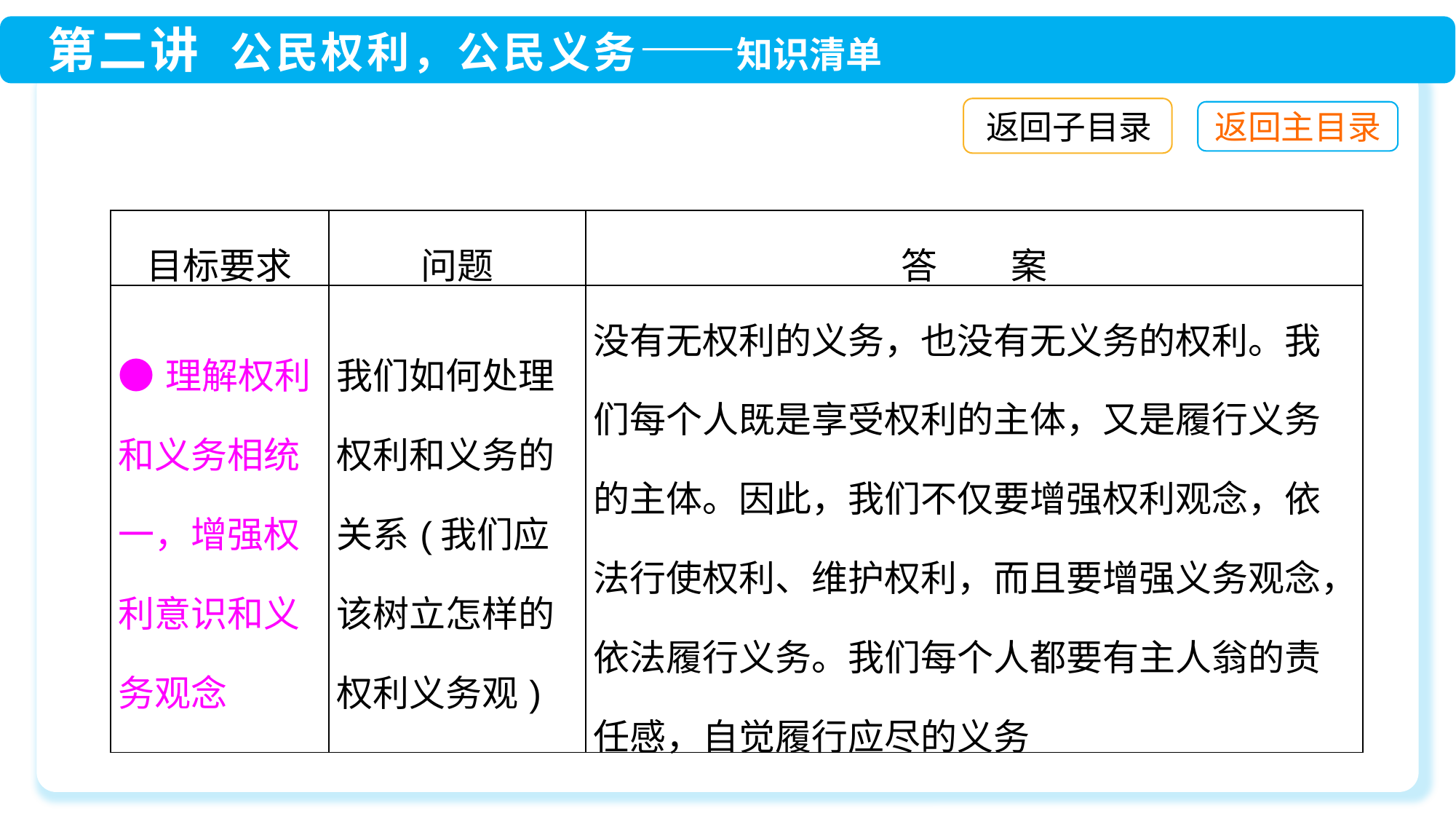

返回子目录
| 目标要求 | 问题 | 答　　案 |
| --- | --- | --- |
| ●理解权利和义务相统一，增强权利意识和义务观念 | 我们如何处理权利和义务的关系(我们应该树立怎样的权利义务观) | 没有无权利的义务，也没有无义务的权利。我们每个人既是享受权利的主体，又是履行义务的主体。因此，我们不仅要增强权利观念，依法行使权利、维护权利，而且要增强义务观念，依法履行义务。我们每个人都要有主人翁的责任感，自觉履行应尽的义务 |